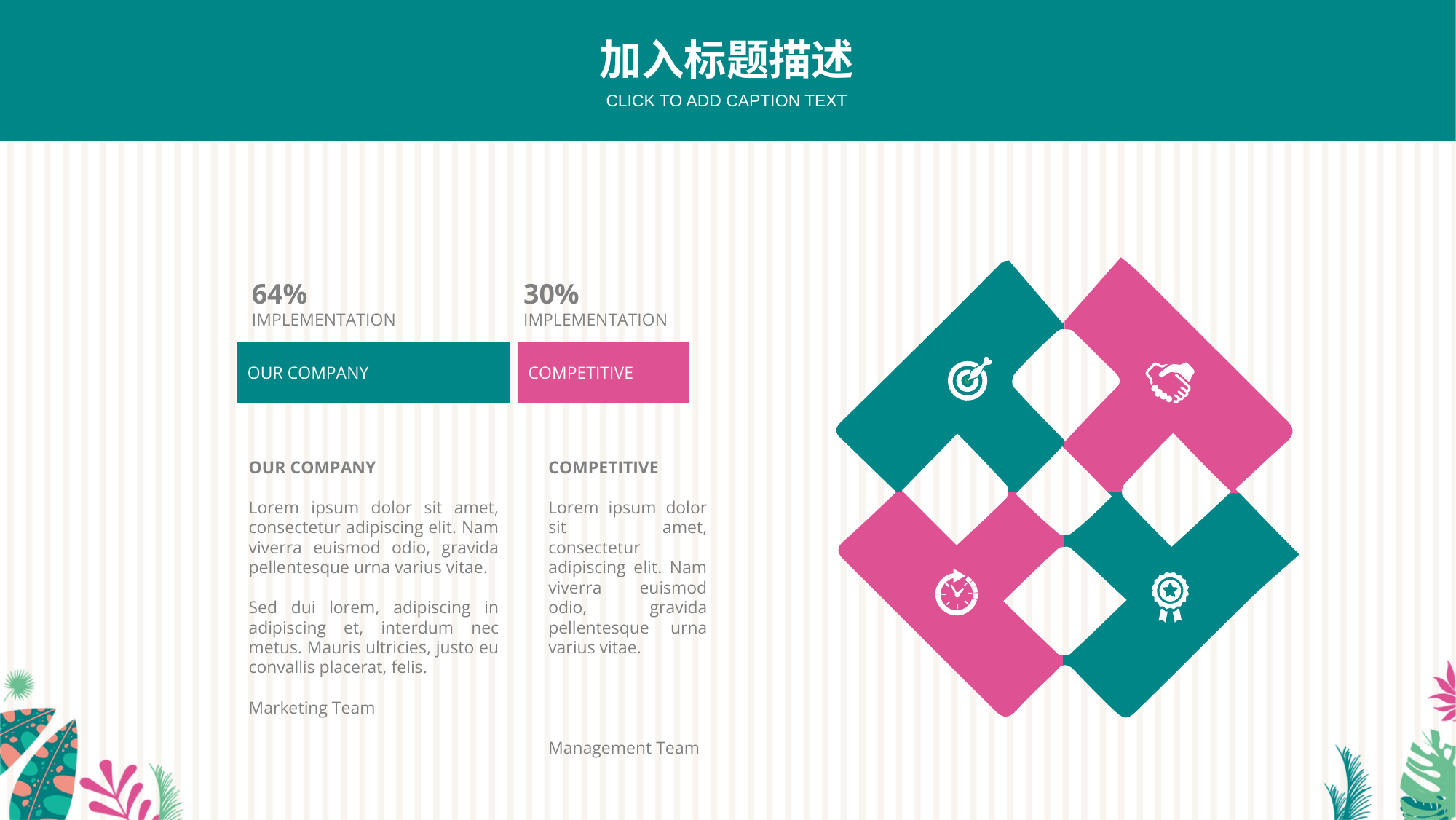

加入标题描述
CLICK TO ADD CAPTION TEXT

64%
IMPLEMENTATION
30%
IMPLEMENTATION
OUR COMPANY
COMPETITIVE
OUR COMPANY

Lorem ipsum dolor sit amet, consectetur adipiscing elit. Nam viverra euismod odio, gravida pellentesque urna varius vitae.

Sed dui lorem, adipiscing in adipiscing et, interdum nec metus. Mauris ultricies, justo eu convallis placerat, felis.

Marketing Team
COMPETITIVE

Lorem ipsum dolor sit amet, consectetur adipiscing elit. Nam viverra euismod odio, gravida pellentesque urna varius vitae.

Management Team